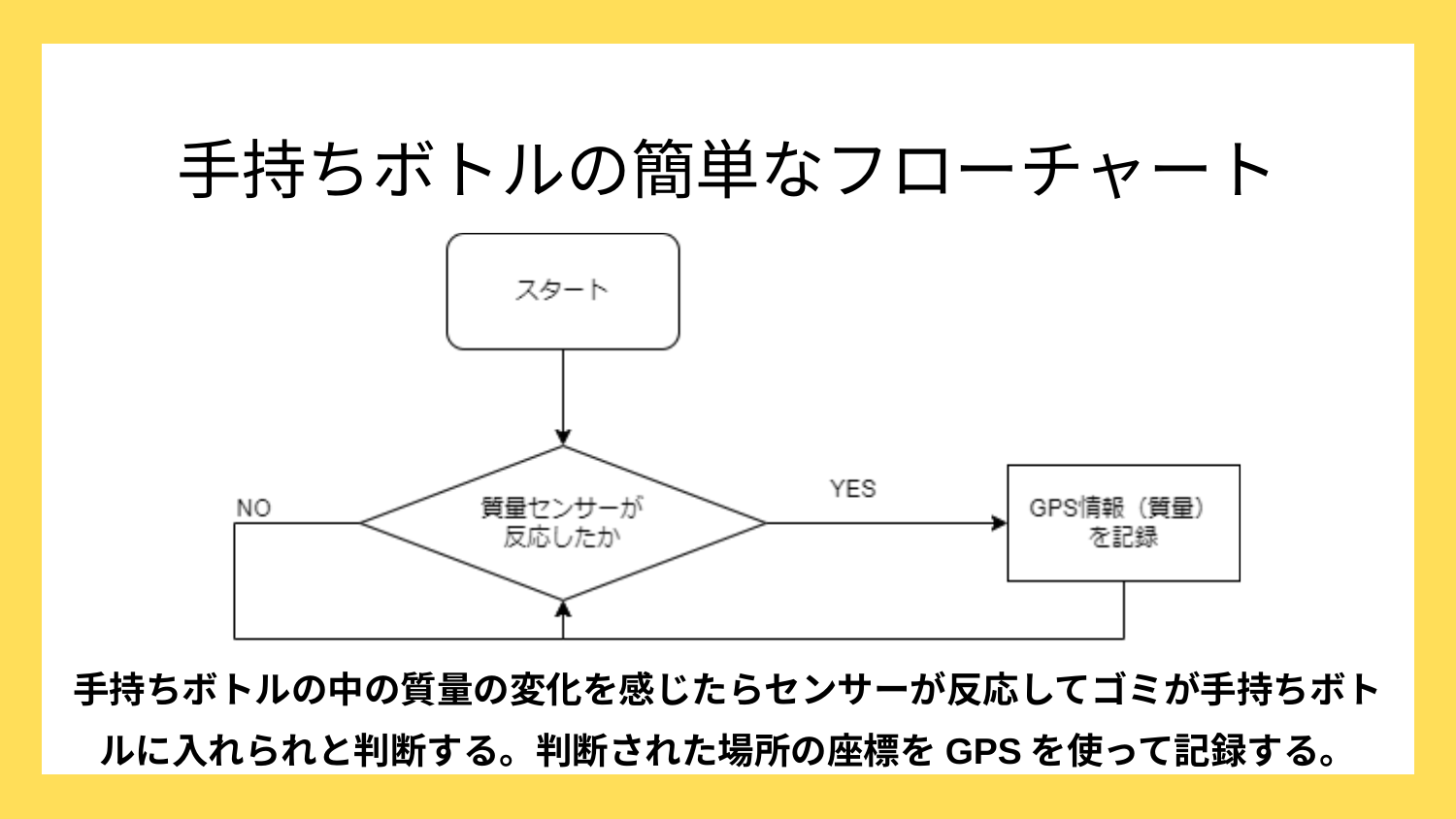

手持ちボトルの簡単なフローチャート

手持ちボトルの中の質量の変化を感じたらセンサーが反応してゴミが手持ちボトルに入れられと判断する。判断された場所の座標をGPSを使って記録する。